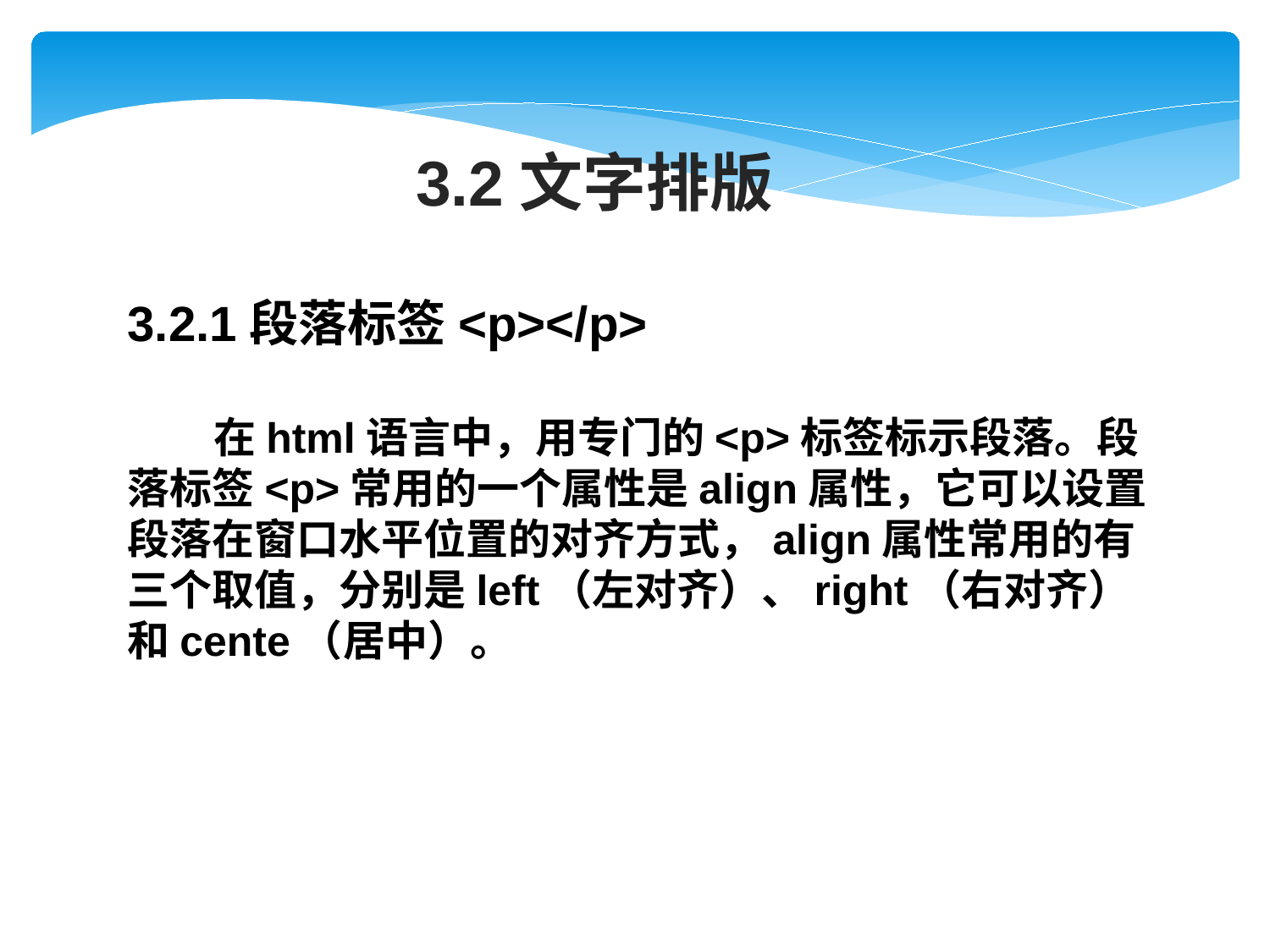

3.2文字排版
3.2.1段落标签<p></p>

        在html语言中，用专门的<p>标签标示段落。段落标签<p>常用的一个属性是align属性，它可以设置段落在窗口水平位置的对齐方式，align属性常用的有三个取值，分别是left（左对齐）、right（右对齐）和cente（居中）。